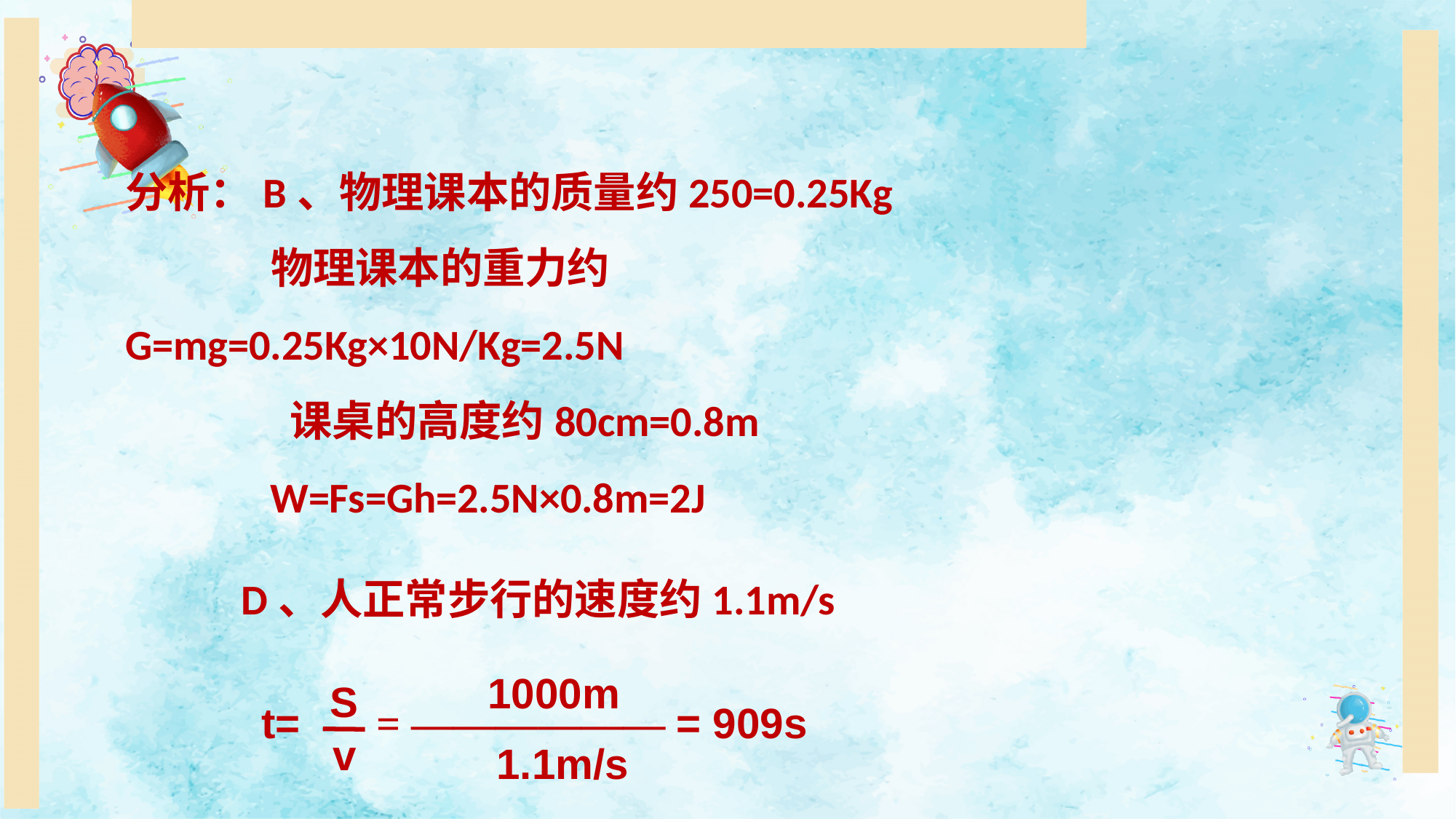

分析：B、物理课本的质量约250=0.25Kg
              物理课本的重力约             G=mg=0.25Kg×10N/Kg=2.5N
                课桌的高度约80cm=0.8m
               W=Fs=Gh=2.5N×0.8m=2J

            D、人正常步行的速度约1.1m/s

1000m
S
v

= —————— = 909s
t=
1.1m/s